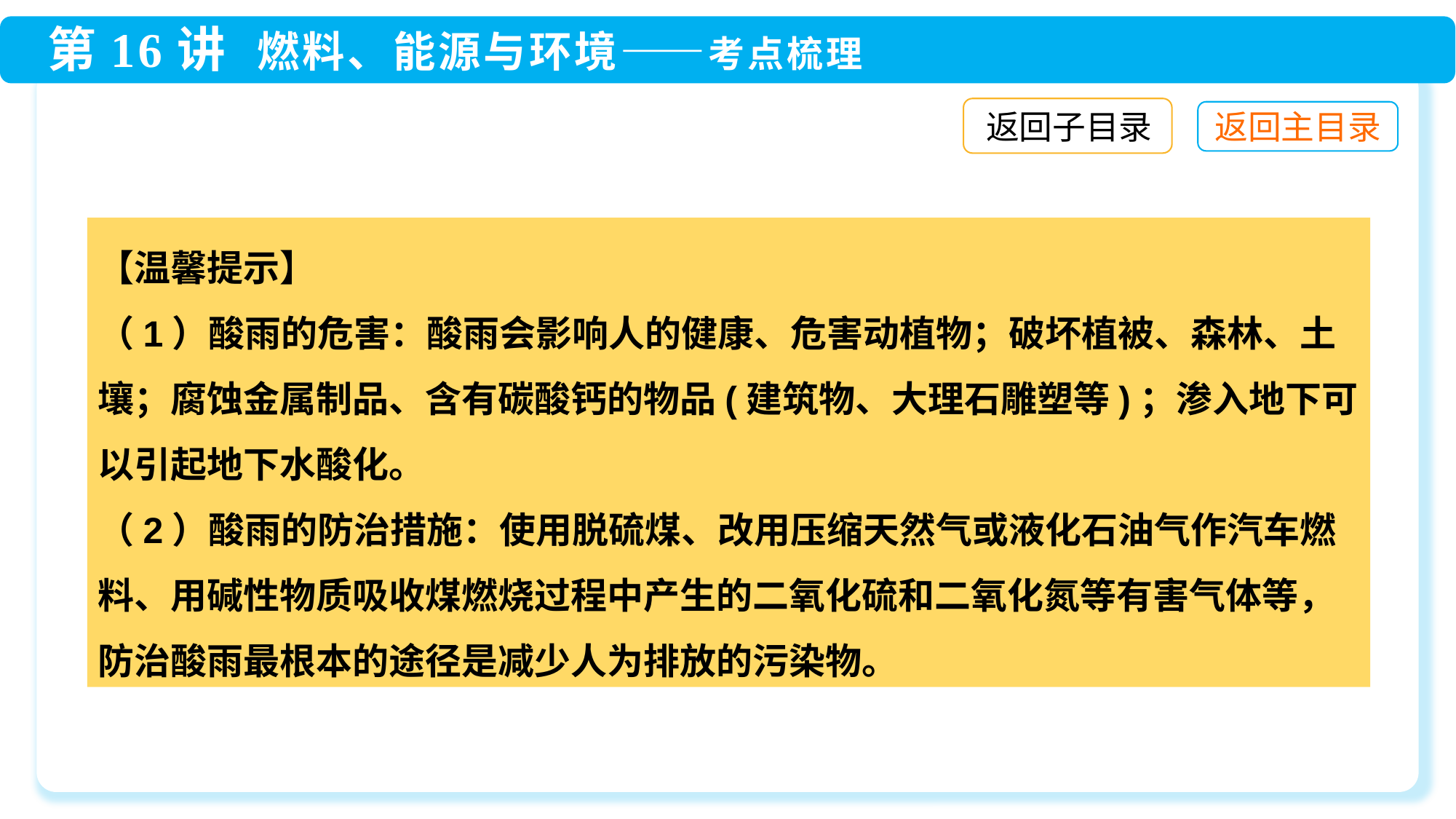

返回子目录
【温馨提示】
（1）酸雨的危害：酸雨会影响人的健康、危害动植物；破坏植被、森林、土壤；腐蚀金属制品、含有碳酸钙的物品(建筑物、大理石雕塑等)；渗入地下可以引起地下水酸化。
（2）酸雨的防治措施：使用脱硫煤、改用压缩天然气或液化石油气作汽车燃料、用碱性物质吸收煤燃烧过程中产生的二氧化硫和二氧化氮等有害气体等，防治酸雨最根本的途径是减少人为排放的污染物。